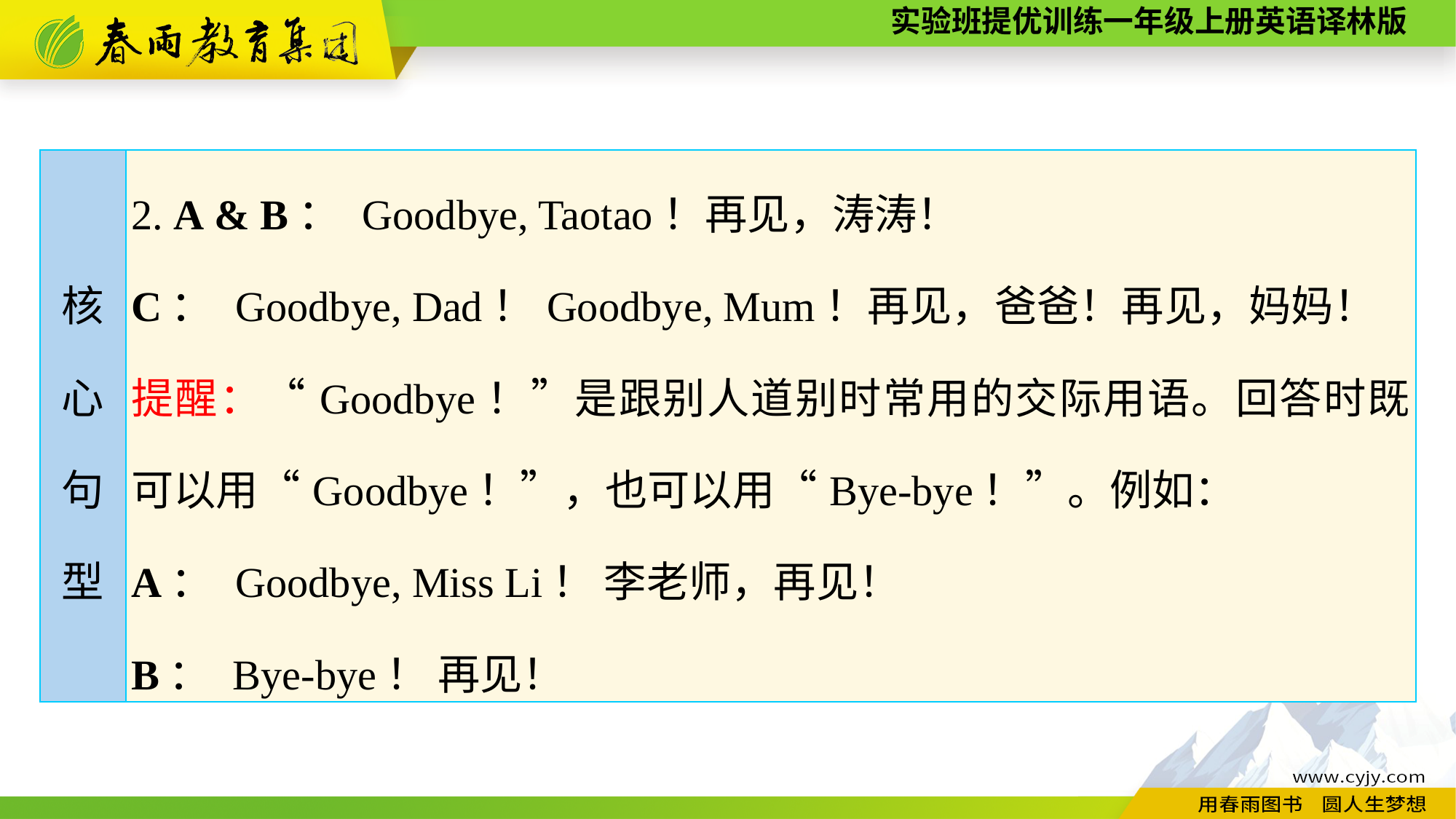

| 核 心 句 型 | 2. A & B： Goodbye, Taotao！再见，涛涛！ C： Goodbye, Dad！Goodbye, Mum！再见，爸爸！再见，妈妈！ 提醒：“Goodbye！”是跟别人道别时常用的交际用语。回答时既可以用“Goodbye！”，也可以用“Bye-bye！”。例如： A： Goodbye, Miss Li！ 李老师，再见！ B： Bye-bye！ 再见！ |
| --- | --- |